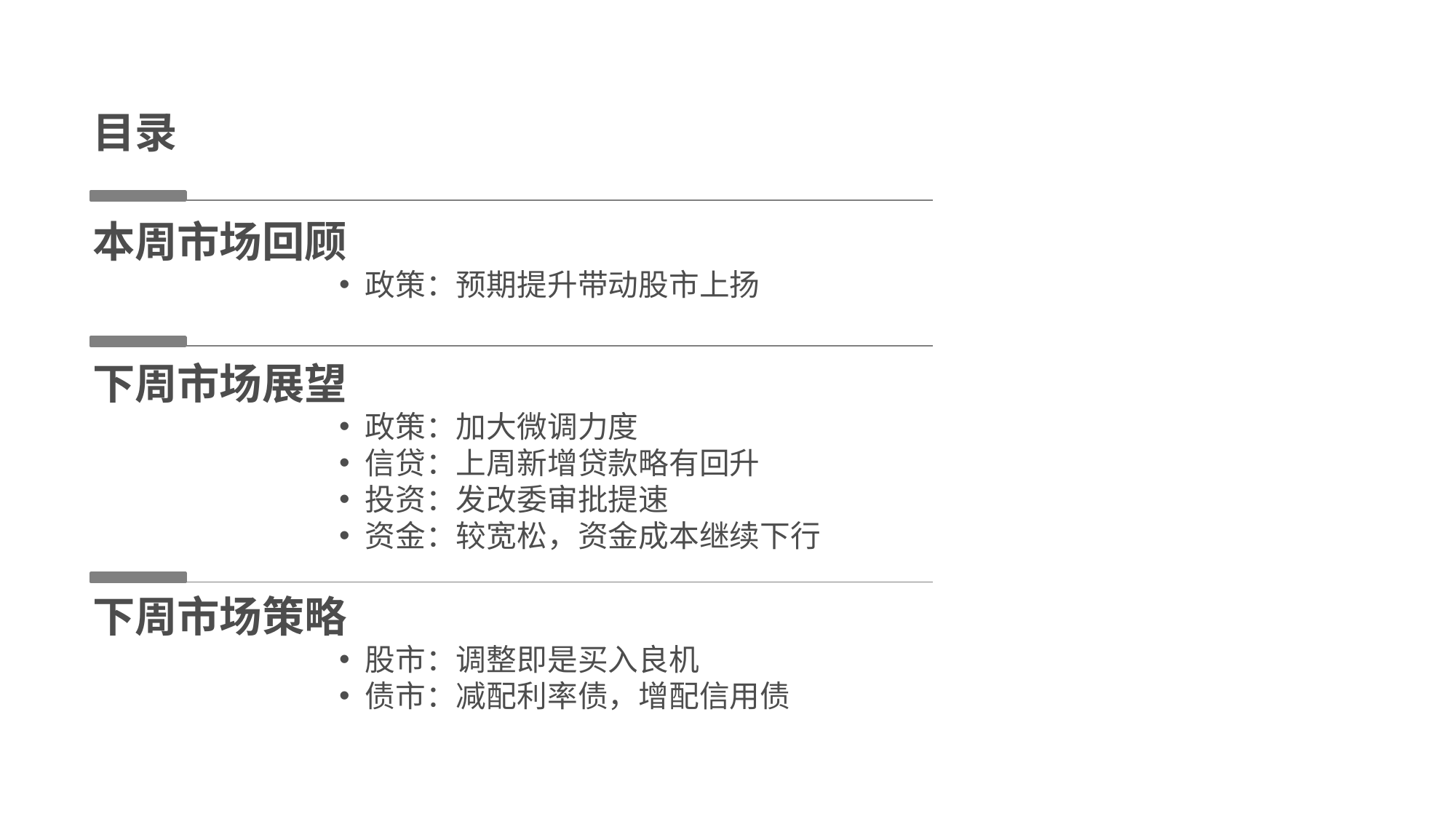

目录

本周市场回顾
政策：预期提升带动股市上扬

下周市场展望
政策：加大微调力度
信贷：上周新增贷款略有回升
投资：发改委审批提速
资金：较宽松，资金成本继续下行

下周市场策略
股市：调整即是买入良机
债市：减配利率债，增配信用债